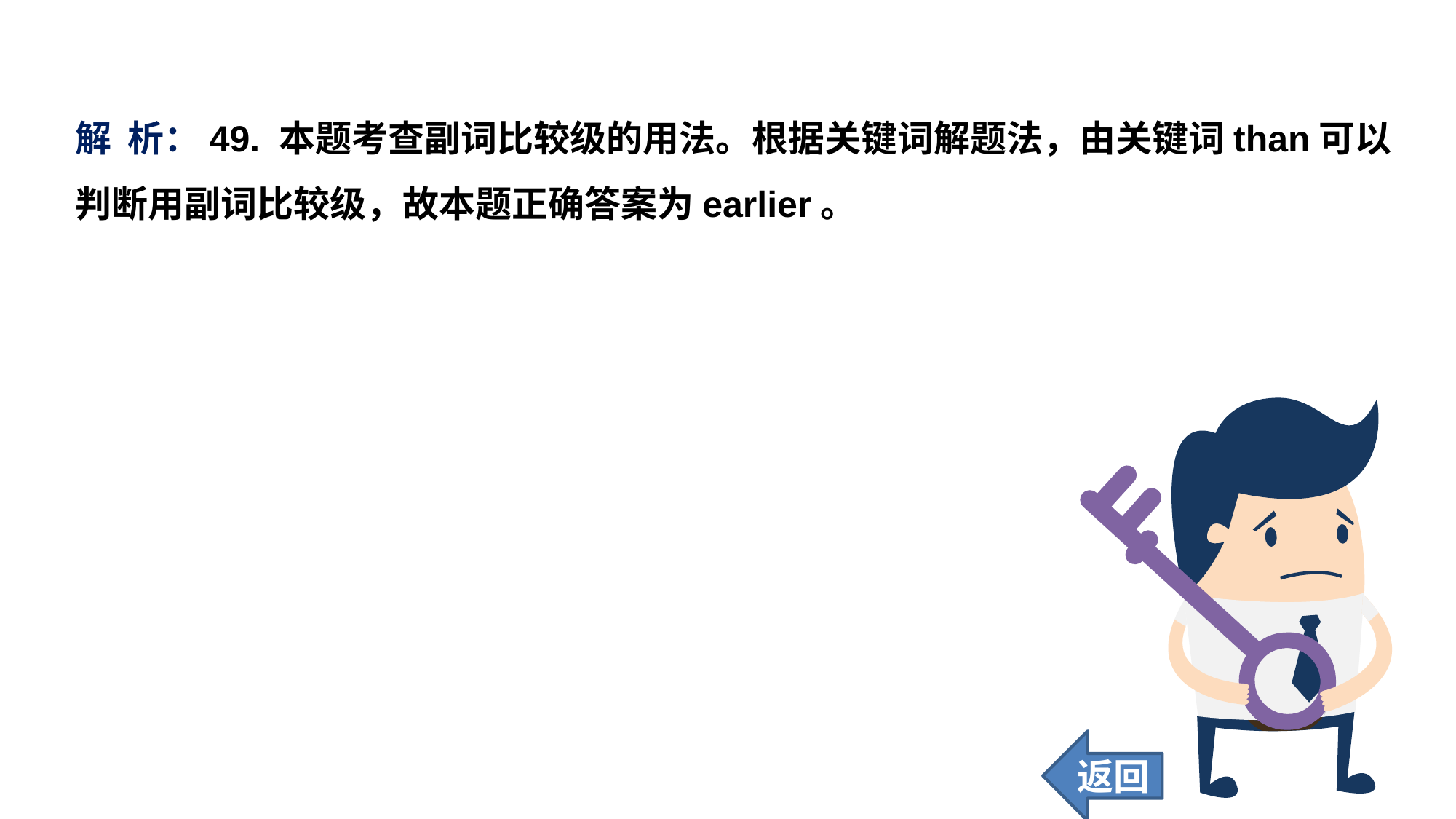

解  析：49. 本题考查副词比较级的用法。根据关键词解题法，由关键词than可以判断用副词比较级，故本题正确答案为earlier。

返回
235